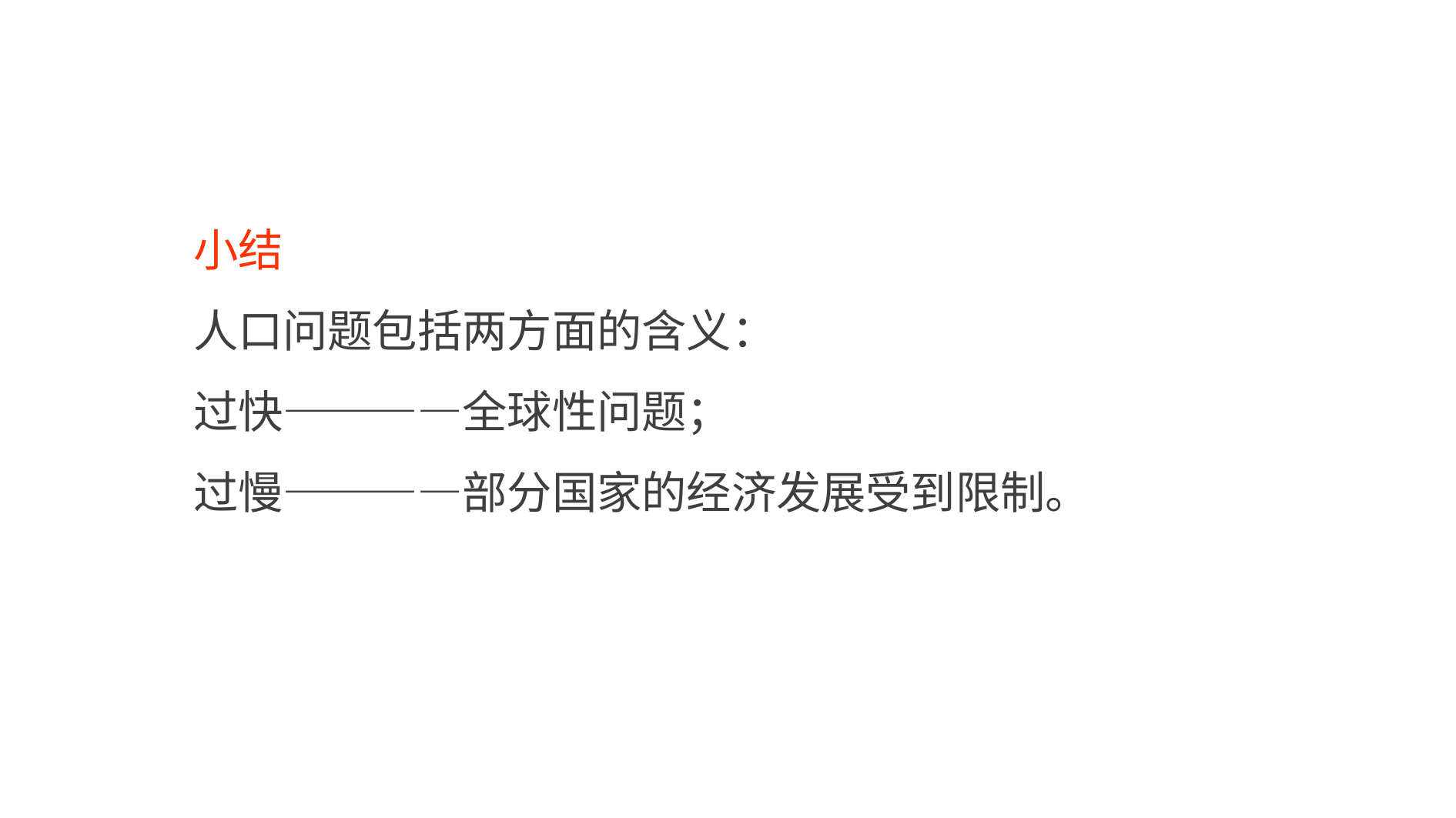

小结
人口问题包括两方面的含义：
过快————全球性问题；
过慢————部分国家的经济发展受到限制。